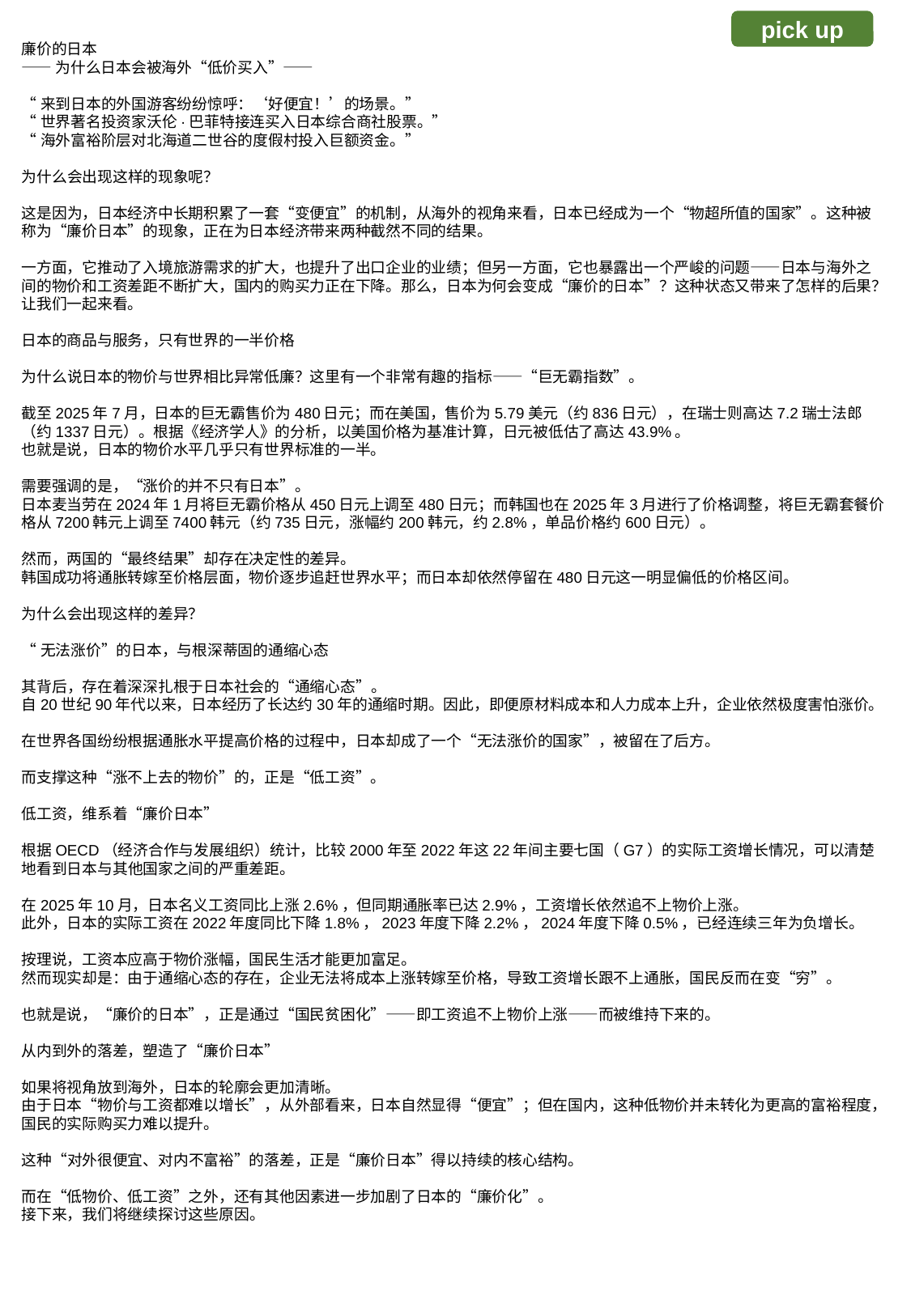

pick up
廉价的日本
——为什么日本会被海外“低价买入”——

“来到日本的外国游客纷纷惊呼：‘好便宜！’的场景。”
“世界著名投资家沃伦·巴菲特接连买入日本综合商社股票。”
“海外富裕阶层对北海道二世谷的度假村投入巨额资金。”

为什么会出现这样的现象呢？

这是因为，日本经济中长期积累了一套“变便宜”的机制，从海外的视角来看，日本已经成为一个“物超所值的国家”。这种被称为“廉价日本”的现象，正在为日本经济带来两种截然不同的结果。

一方面，它推动了入境旅游需求的扩大，也提升了出口企业的业绩；但另一方面，它也暴露出一个严峻的问题——日本与海外之间的物价和工资差距不断扩大，国内的购买力正在下降。那么，日本为何会变成“廉价的日本”？这种状态又带来了怎样的后果？让我们一起来看。

日本的商品与服务，只有世界的一半价格

为什么说日本的物价与世界相比异常低廉？这里有一个非常有趣的指标——“巨无霸指数”。

截至2025年7月，日本的巨无霸售价为480日元；而在美国，售价为5.79美元（约836日元），在瑞士则高达7.2瑞士法郎（约1337日元）。根据《经济学人》的分析，以美国价格为基准计算，日元被低估了高达43.9%。
也就是说，日本的物价水平几乎只有世界标准的一半。

需要强调的是，“涨价的并不只有日本”。
日本麦当劳在2024年1月将巨无霸价格从450日元上调至480日元；而韩国也在2025年3月进行了价格调整，将巨无霸套餐价格从7200韩元上调至7400韩元（约735日元，涨幅约200韩元，约2.8%，单品价格约600日元）。

然而，两国的“最终结果”却存在决定性的差异。
韩国成功将通胀转嫁至价格层面，物价逐步追赶世界水平；而日本却依然停留在480日元这一明显偏低的价格区间。

为什么会出现这样的差异？

“无法涨价”的日本，与根深蒂固的通缩心态

其背后，存在着深深扎根于日本社会的“通缩心态”。
自20世纪90年代以来，日本经历了长达约30年的通缩时期。因此，即便原材料成本和人力成本上升，企业依然极度害怕涨价。

在世界各国纷纷根据通胀水平提高价格的过程中，日本却成了一个“无法涨价的国家”，被留在了后方。

而支撑这种“涨不上去的物价”的，正是“低工资”。

低工资，维系着“廉价日本”

根据OECD（经济合作与发展组织）统计，比较2000年至2022年这22年间主要七国（G7）的实际工资增长情况，可以清楚地看到日本与其他国家之间的严重差距。

在2025年10月，日本名义工资同比上涨2.6%，但同期通胀率已达2.9%，工资增长依然追不上物价上涨。
此外，日本的实际工资在2022年度同比下降1.8%，2023年度下降2.2%，2024年度下降0.5%，已经连续三年为负增长。

按理说，工资本应高于物价涨幅，国民生活才能更加富足。
然而现实却是：由于通缩心态的存在，企业无法将成本上涨转嫁至价格，导致工资增长跟不上通胀，国民反而在变“穷”。

也就是说，“廉价的日本”，正是通过“国民贫困化”——即工资追不上物价上涨——而被维持下来的。

从内到外的落差，塑造了“廉价日本”

如果将视角放到海外，日本的轮廓会更加清晰。
由于日本“物价与工资都难以增长”，从外部看来，日本自然显得“便宜”；但在国内，这种低物价并未转化为更高的富裕程度，国民的实际购买力难以提升。

这种“对外很便宜、对内不富裕”的落差，正是“廉价日本”得以持续的核心结构。

而在“低物价、低工资”之外，还有其他因素进一步加剧了日本的“廉价化”。
接下来，我们将继续探讨这些原因。